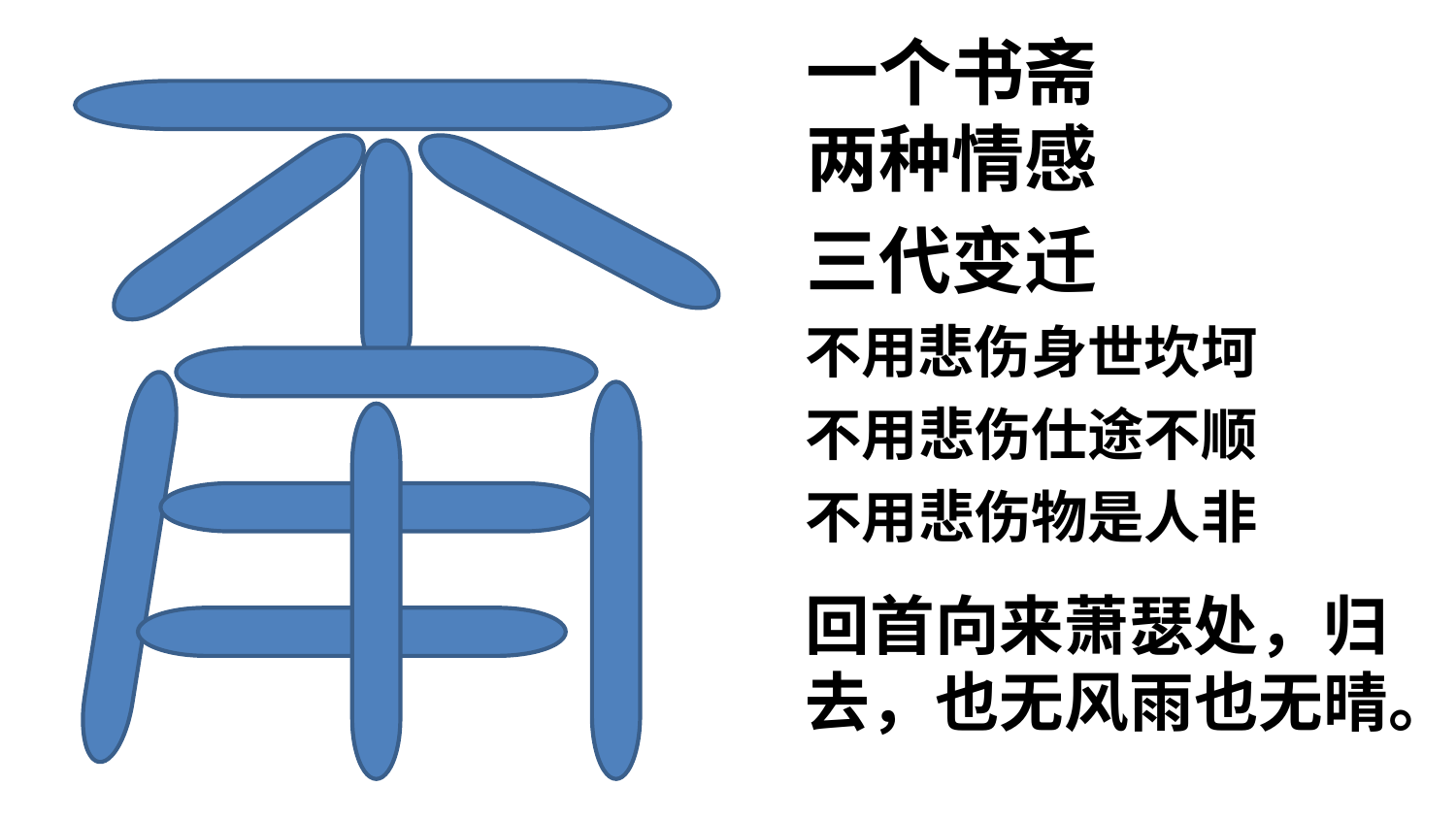

一个书斋

两种情感

三代变迁

不用悲伤身世坎坷

不用悲伤仕途不顺
不用悲伤物是人非

回首向来萧瑟处，归去，也无风雨也无晴。